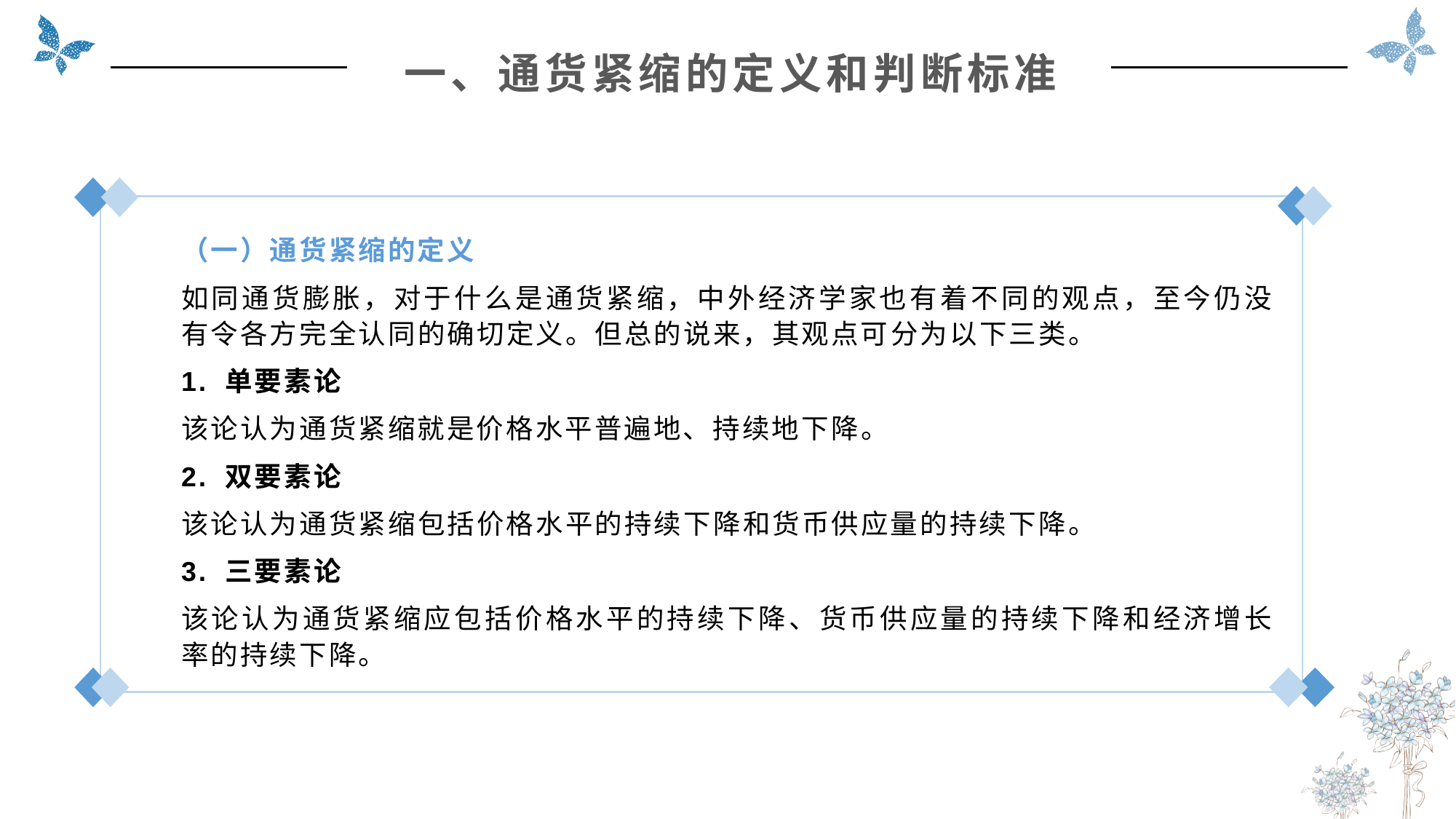

一、通货紧缩的定义和判断标准

（一）通货紧缩的定义
如同通货膨胀，对于什么是通货紧缩，中外经济学家也有着不同的观点，至今仍没有令各方完全认同的确切定义。但总的说来，其观点可分为以下三类。
1. 单要素论
该论认为通货紧缩就是价格水平普遍地、持续地下降。
2. 双要素论
该论认为通货紧缩包括价格水平的持续下降和货币供应量的持续下降。
3. 三要素论
该论认为通货紧缩应包括价格水平的持续下降、货币供应量的持续下降和经济增长率的持续下降。